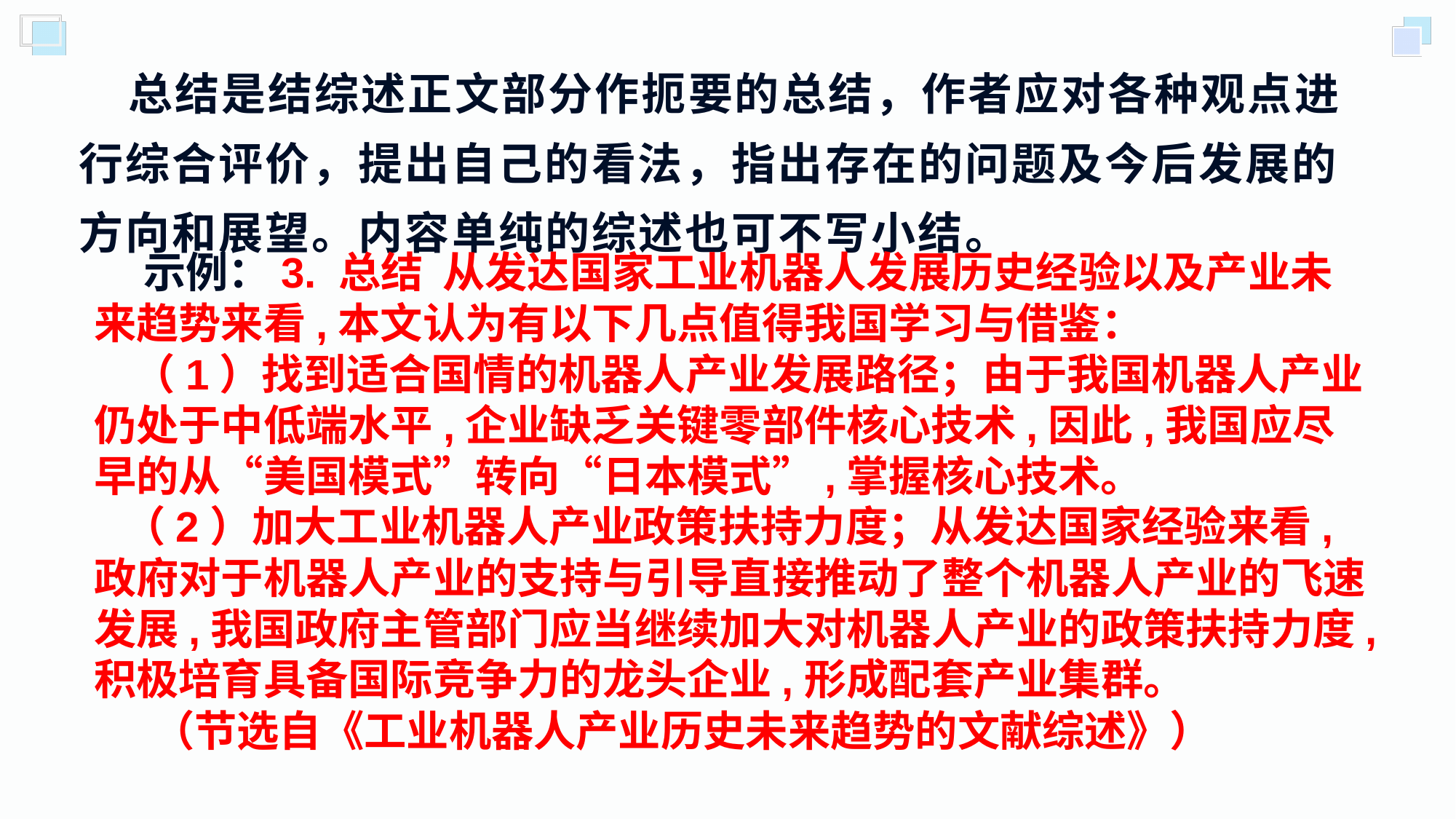

总结是结综述正文部分作扼要的总结，作者应对各种观点进行综合评价，提出自己的看法，指出存在的问题及今后发展的方向和展望。内容单纯的综述也可不写小结。

       示例：3. 总结  从发达国家工业机器人发展历史经验以及产业未来趋势来看,本文认为有以下几点值得我国学习与借鉴：
   （1）找到适合国情的机器人产业发展路径；由于我国机器人产业仍处于中低端水平,企业缺乏关键零部件核心技术,因此,我国应尽早的从“美国模式”转向“日本模式”,掌握核心技术。
  （2）加大工业机器人产业政策扶持力度；从发达国家经验来看,政府对于机器人产业的支持与引导直接推动了整个机器人产业的飞速发展,我国政府主管部门应当继续加大对机器人产业的政策扶持力度,积极培育具备国际竞争力的龙头企业,形成配套产业集群。
     （节选自《工业机器人产业历史未来趋势的文献综述》）